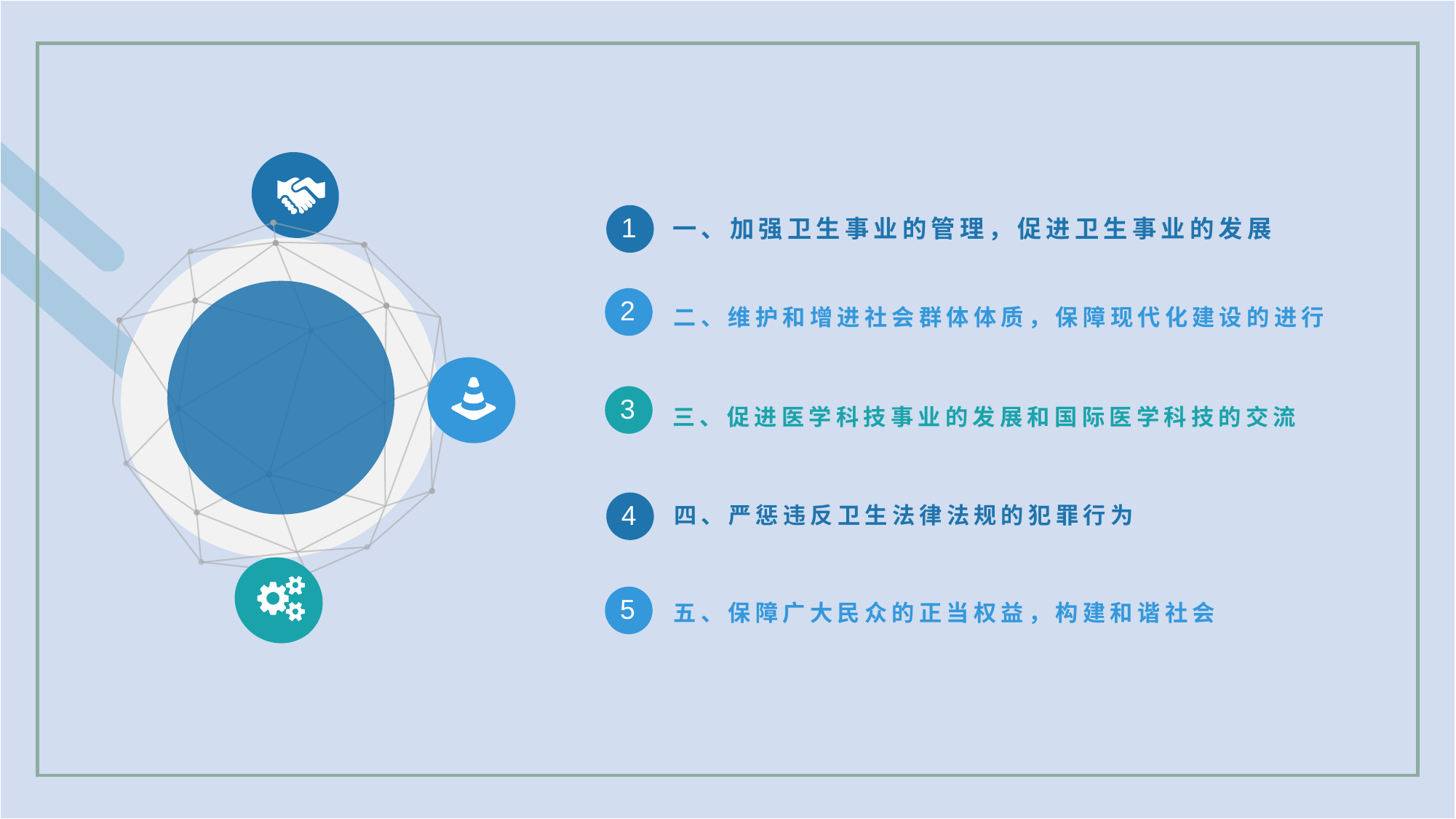

一、加强卫生事业的管理，促进卫生事业的发展
1
二、维护和增进社会群体体质，保障现代化建设的进行
2
3
三、促进医学科技事业的发展和国际医学科技的交流
四、严惩违反卫生法律法规的犯罪行为
4
五、保障广大民众的正当权益，构建和谐社会
5